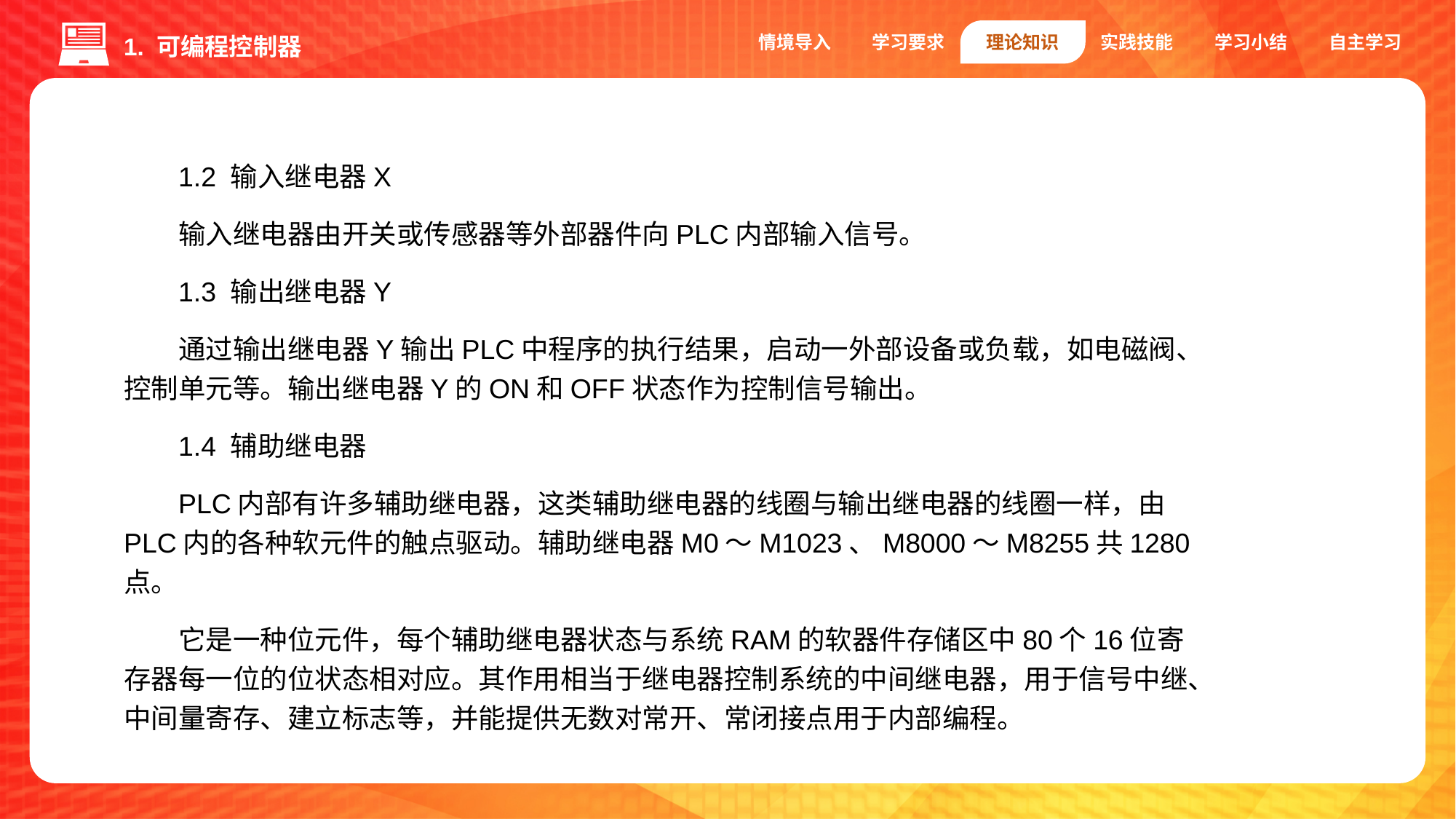

情境导入
学习要求
理论知识
实践技能
学习小结
自主学习

1. 可编程控制器
1.2 输入继电器X
输入继电器由开关或传感器等外部器件向PLC内部输入信号。
1.3 输出继电器Y
通过输出继电器Y输出PLC中程序的执行结果，启动一外部设备或负载，如电磁阀、控制单元等。输出继电器Y的ON和OFF状态作为控制信号输出。
1.4 辅助继电器
PLC内部有许多辅助继电器，这类辅助继电器的线圈与输出继电器的线圈一样，由PLC内的各种软元件的触点驱动。辅助继电器M0～M1023、M8000～M8255共1280点。
它是一种位元件，每个辅助继电器状态与系统RAM的软器件存储区中80个16位寄存器每一位的位状态相对应。其作用相当于继电器控制系统的中间继电器，用于信号中继、中间量寄存、建立标志等，并能提供无数对常开、常闭接点用于内部编程。